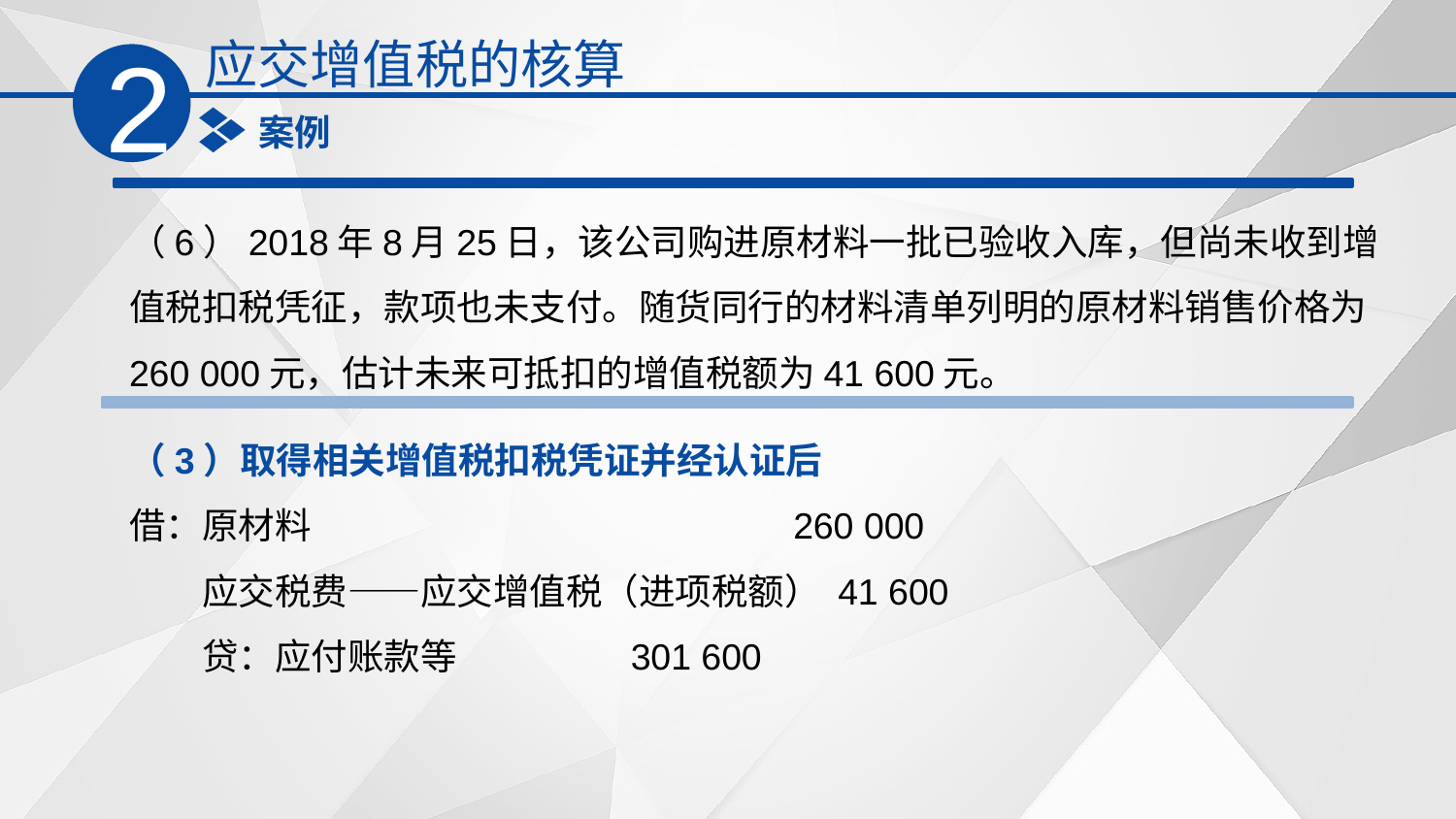

应交增值税的核算
2

案例

（6）2018年8月25日，该公司购进原材料一批已验收入库，但尚未收到增值税扣税凭征，款项也未支付。随货同行的材料清单列明的原材料销售价格为260 000元，估计未来可抵扣的增值税额为41 600元。

（3）取得相关增值税扣税凭证并经认证后
借：原材料　　　　　　　　　　　　　260 000
　　应交税费——应交增值税（进项税额） 41 600
　　贷：应付账款等                    301 600